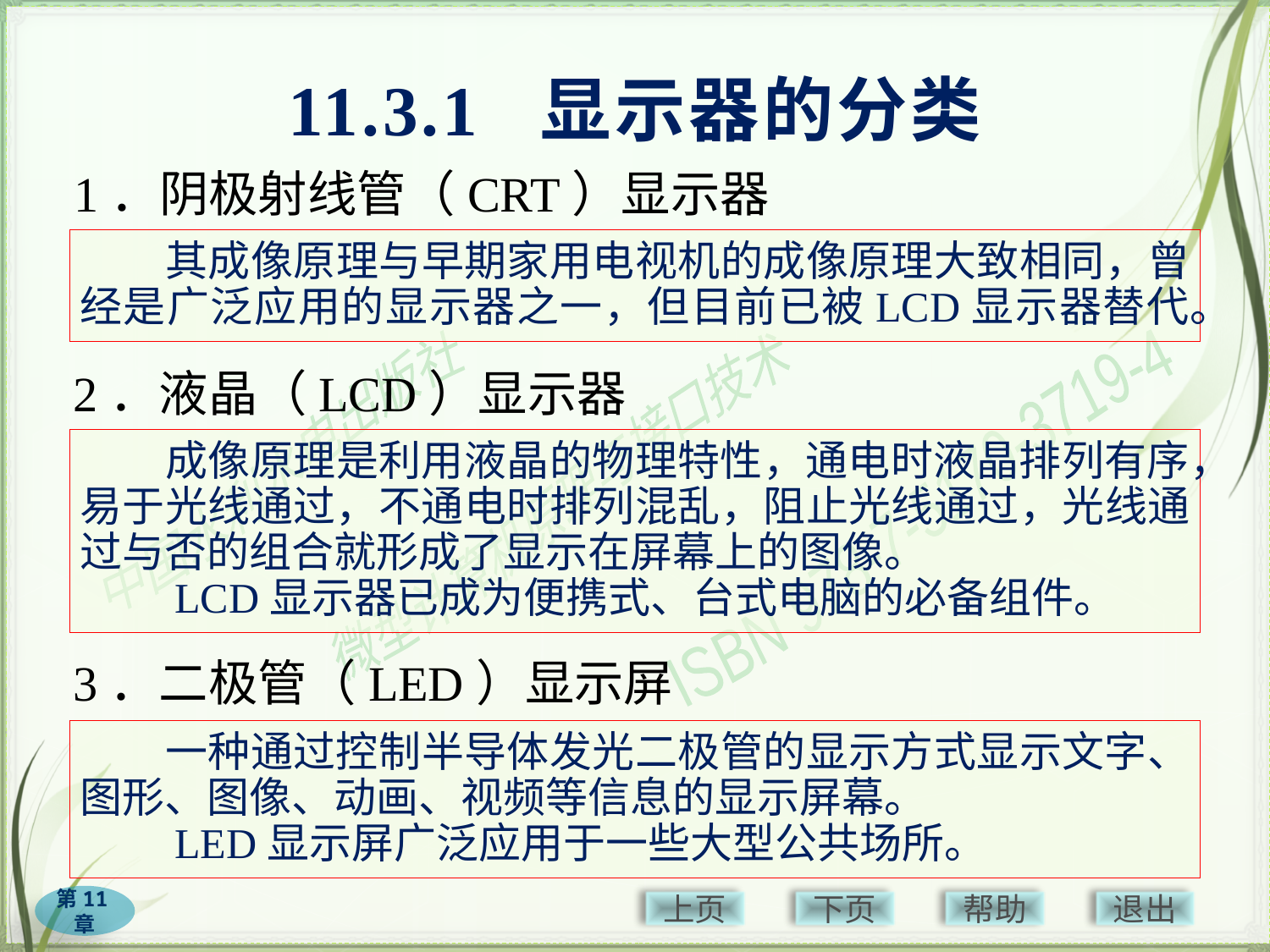

# 11.3.1  显示器的分类
1．阴极射线管（CRT）显示器
　　其成像原理与早期家用电视机的成像原理大致相同，曾经是广泛应用的显示器之一，但目前已被LCD显示器替代。
2．液晶（LCD）显示器
　　成像原理是利用液晶的物理特性，通电时液晶排列有序，易于光线通过，不通电时排列混乱，阻止光线通过，光线通过与否的组合就形成了显示在屏幕上的图像。
　　LCD显示器已成为便携式、台式电脑的必备组件。
3．二极管（LED）显示屏
　　一种通过控制半导体发光二极管的显示方式显示文字、图形、图像、动画、视频等信息的显示屏幕。
　　LED显示屏广泛应用于一些大型公共场所。